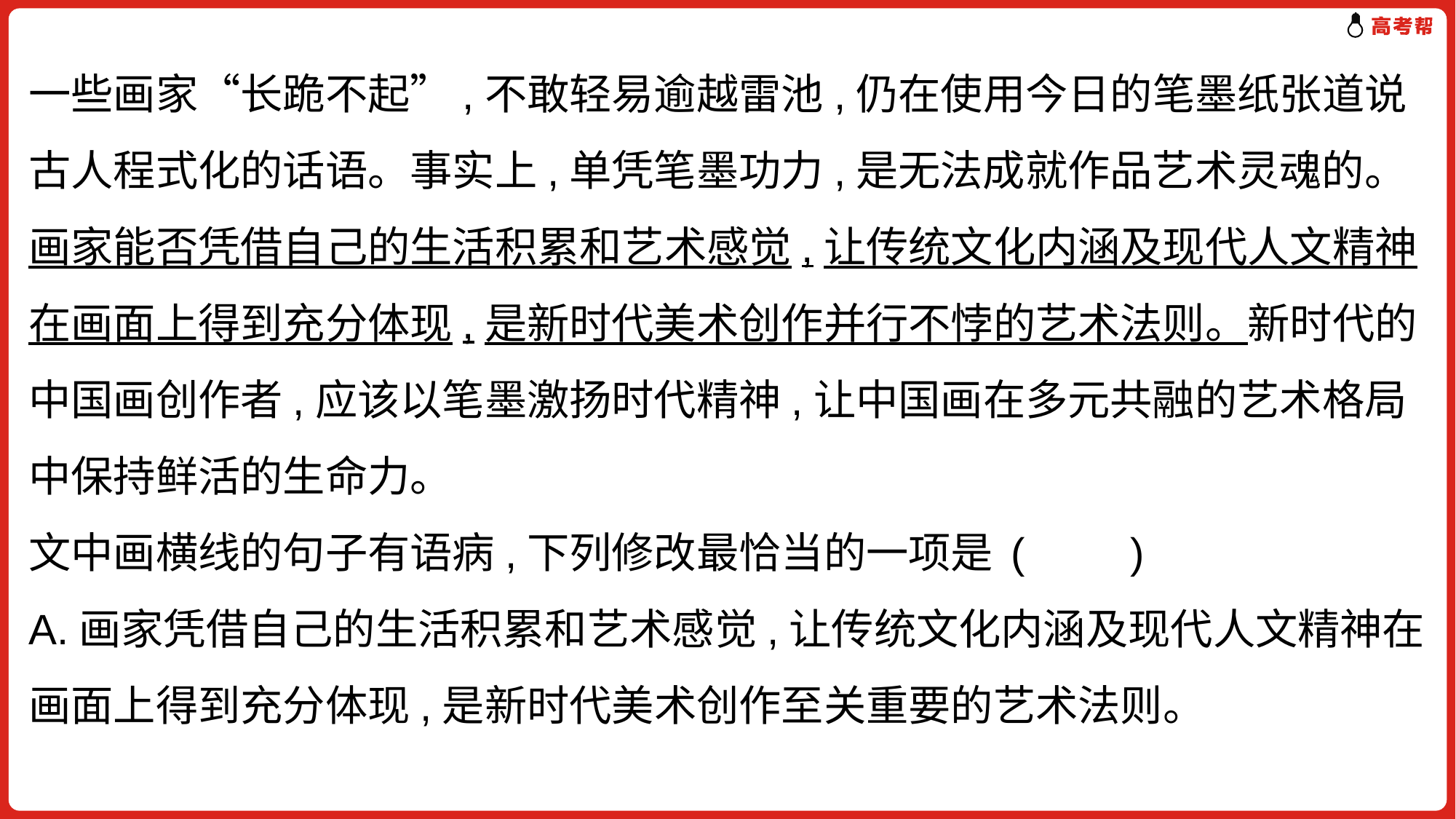

一些画家“长跪不起”,不敢轻易逾越雷池,仍在使用今日的笔墨纸张道说古人程式化的话语。事实上,单凭笔墨功力,是无法成就作品艺术灵魂的。画家能否凭借自己的生活积累和艺术感觉,让传统文化内涵及现代人文精神在画面上得到充分体现,是新时代美术创作并行不悖的艺术法则。新时代的中国画创作者,应该以笔墨激扬时代精神,让中国画在多元共融的艺术格局中保持鲜活的生命力。
文中画横线的句子有语病,下列修改最恰当的一项是	(　　)
A.画家凭借自己的生活积累和艺术感觉,让传统文化内涵及现代人文精神在画面上得到充分体现,是新时代美术创作至关重要的艺术法则。